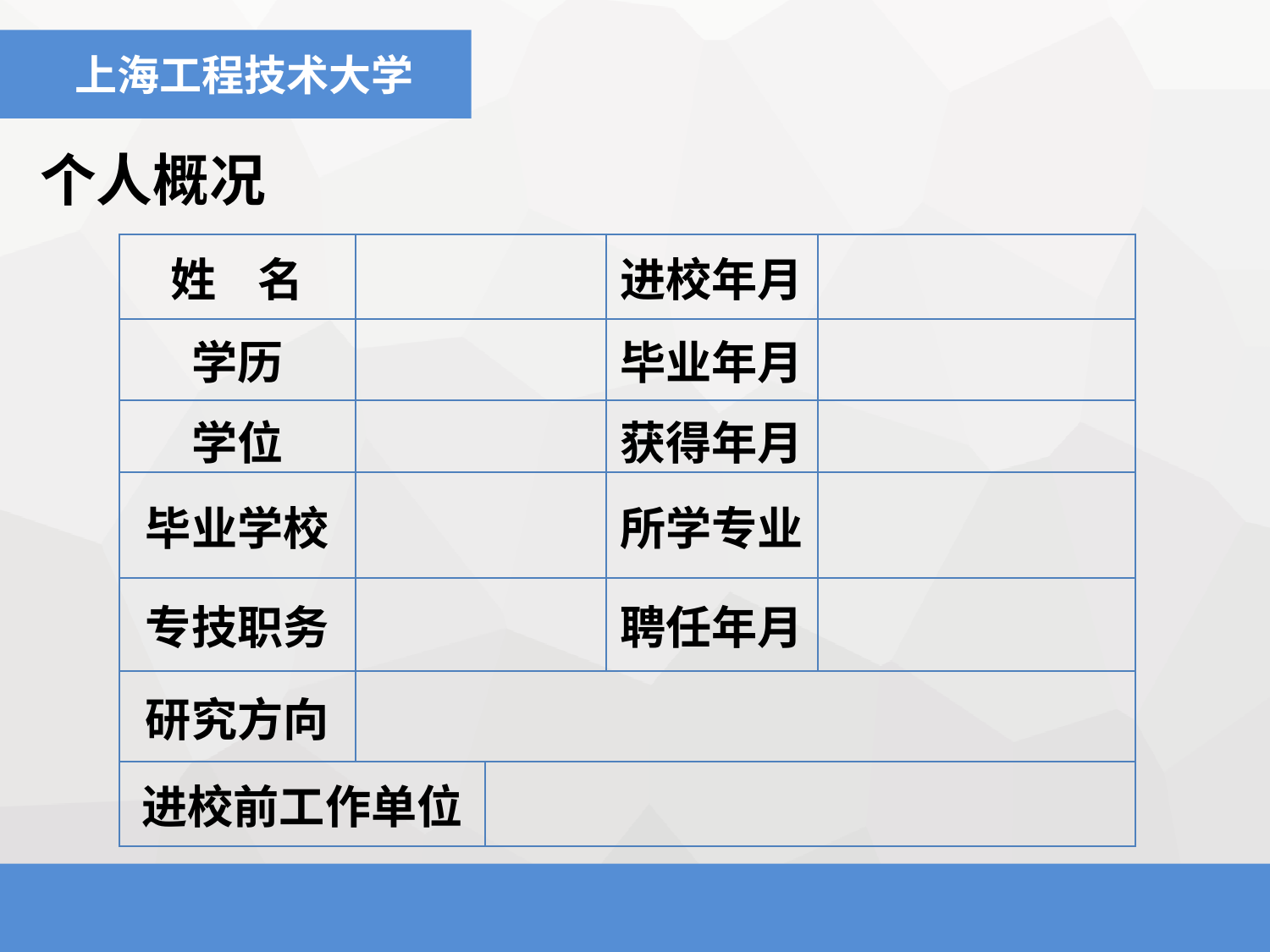

上海工程技术大学
个人概况
| 姓 名 |  |  | 进校年月 |  |
| --- | --- | --- | --- | --- |
| 学历 |  |  | 毕业年月 |  |
| 学位 |  |  | 获得年月 |  |
| 毕业学校 |  |  | 所学专业 |  |
| 专技职务 |  |  | 聘任年月 |  |
| 研究方向 |  |  |  |  |
| 进校前工作单位 |  |  |  |  |